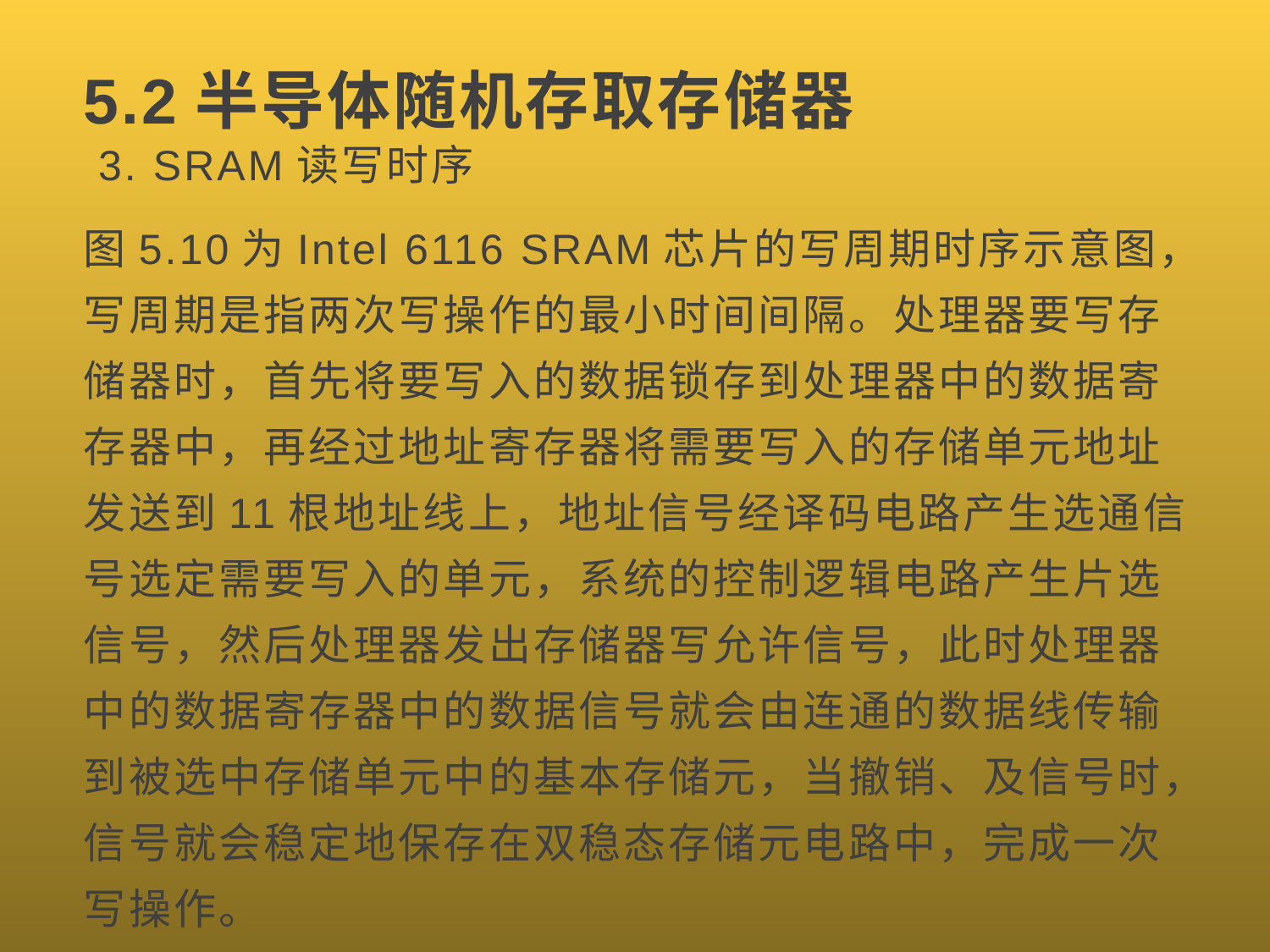

# 5.2半导体随机存取存储器
 3. SRAM读写时序
图5.10为Intel 6116 SRAM芯片的写周期时序示意图，写周期是指两次写操作的最小时间间隔。处理器要写存储器时，首先将要写入的数据锁存到处理器中的数据寄存器中，再经过地址寄存器将需要写入的存储单元地址发送到11根地址线上，地址信号经译码电路产生选通信号选定需要写入的单元，系统的控制逻辑电路产生片选信号，然后处理器发出存储器写允许信号，此时处理器中的数据寄存器中的数据信号就会由连通的数据线传输到被选中存储单元中的基本存储元，当撤销、及信号时，信号就会稳定地保存在双稳态存储元电路中，完成一次写操作。